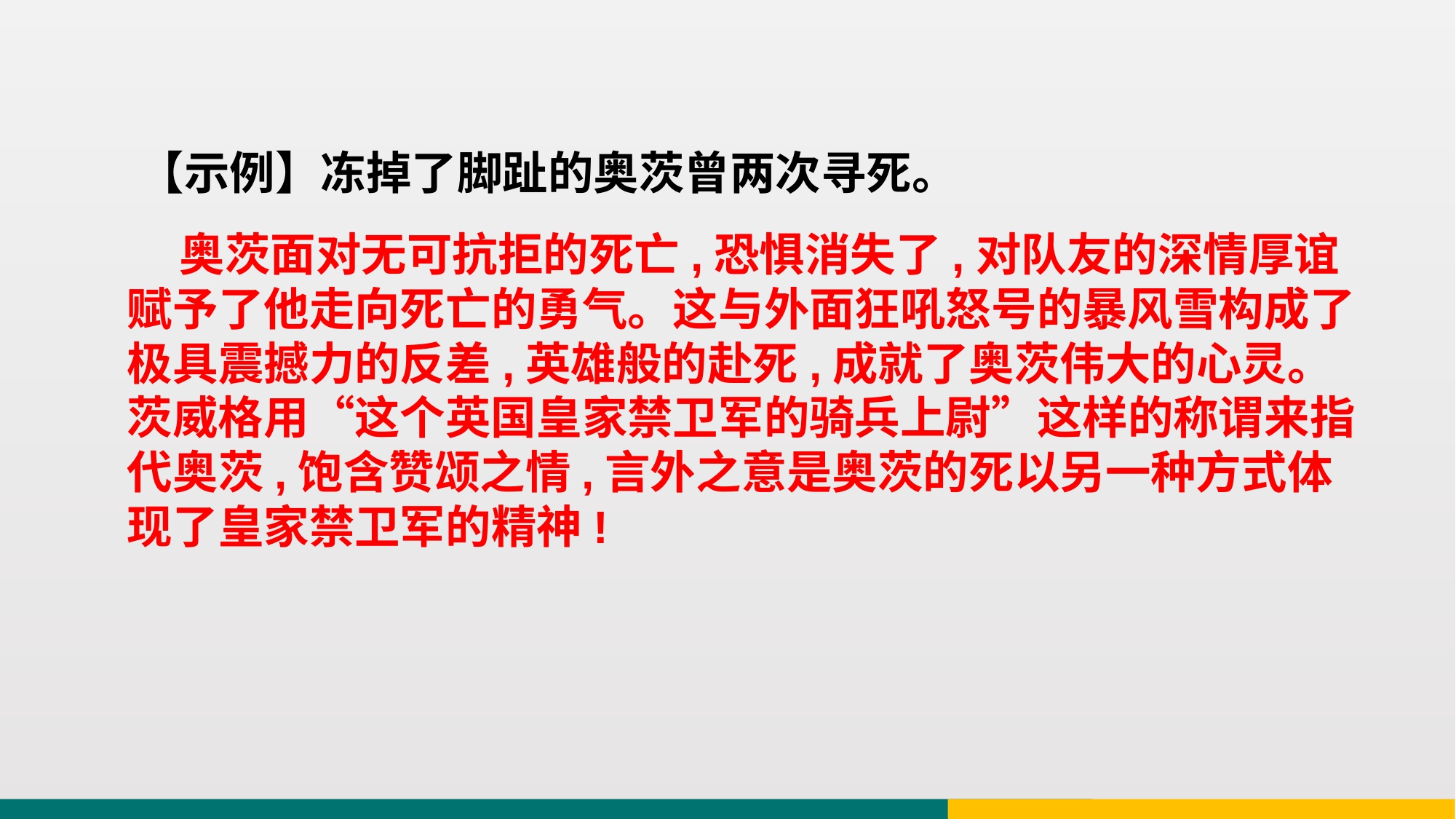

【示例】冻掉了脚趾的奥茨曾两次寻死。
    奥茨面对无可抗拒的死亡,恐惧消失了,对队友的深情厚谊赋予了他走向死亡的勇气。这与外面狂吼怒号的暴风雪构成了极具震撼力的反差,英雄般的赴死,成就了奥茨伟大的心灵。茨威格用“这个英国皇家禁卫军的骑兵上尉”这样的称谓来指代奥茨,饱含赞颂之情,言外之意是奥茨的死以另一种方式体现了皇家禁卫军的精神!